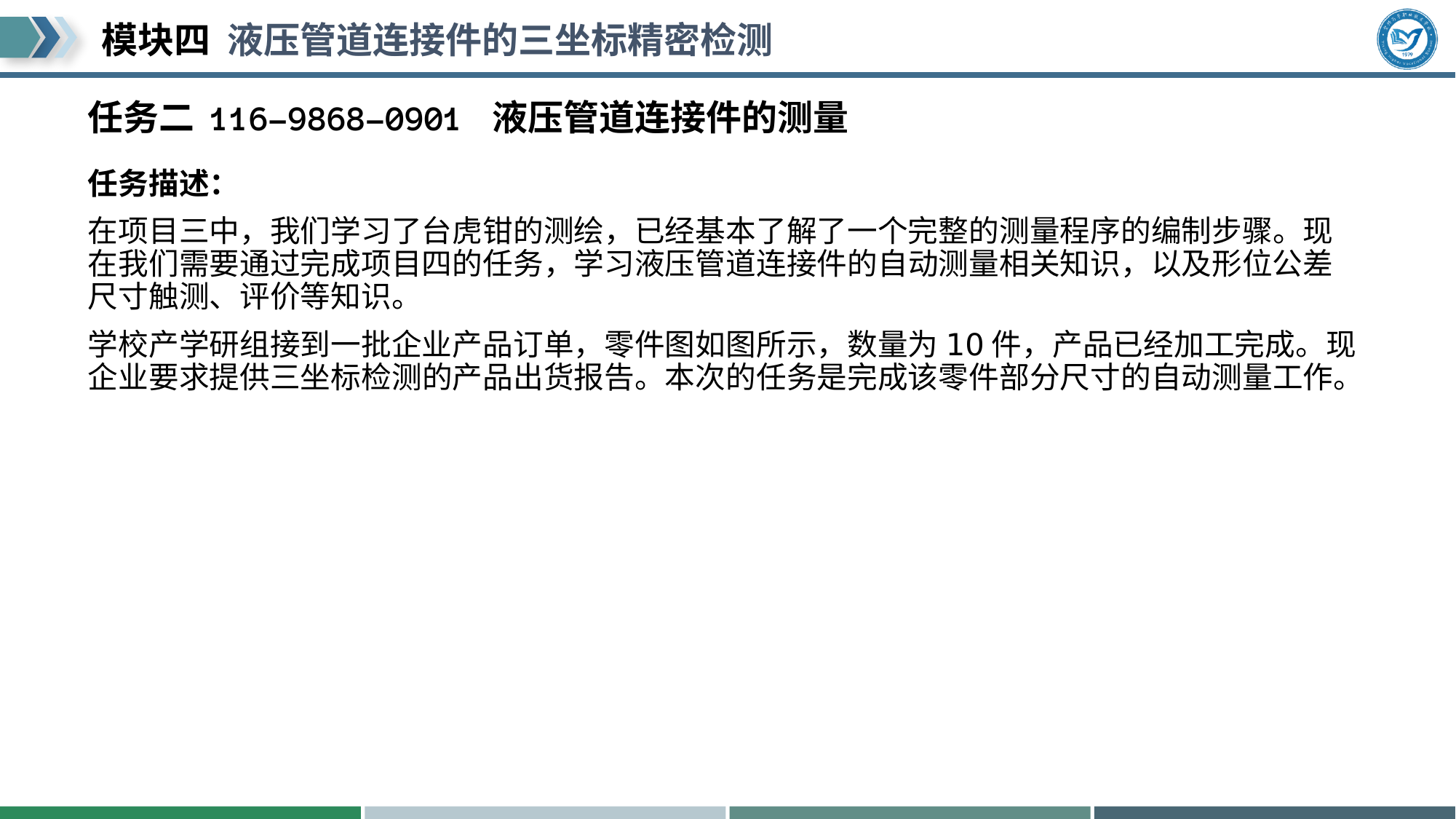

# 任务二 116-9868-0901 液压管道连接件的测量
任务描述：
在项目三中，我们学习了台虎钳的测绘，已经基本了解了一个完整的测量程序的编制步骤。现在我们需要通过完成项目四的任务，学习液压管道连接件的自动测量相关知识，以及形位公差尺寸触测、评价等知识。
学校产学研组接到一批企业产品订单，零件图如图所示，数量为10件，产品已经加工完成。现企业要求提供三坐标检测的产品出货报告。本次的任务是完成该零件部分尺寸的自动测量工作。